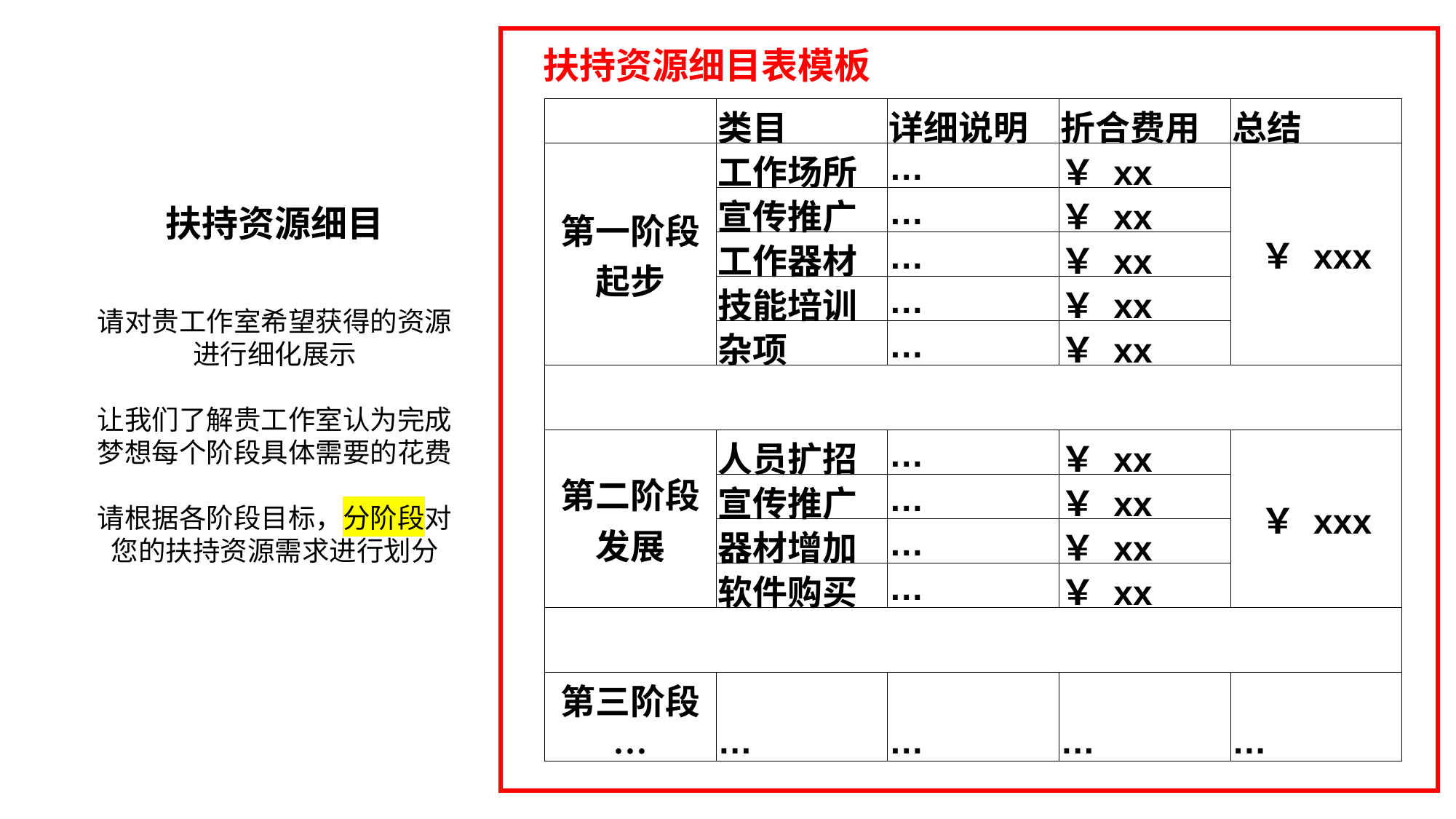

扶持资源细目表模板
|  | 类目 | 详细说明 | 折合费用 | 总结 |
| --- | --- | --- | --- | --- |
| 第一阶段 起步 | 工作场所 | … | ￥ xx | ￥ xxx |
|  | 宣传推广 | … | ￥ xx |  |
|  | 工作器材 | … | ￥ xx |  |
|  | 技能培训 | … | ￥ xx |  |
|  | 杂项 | … | ￥ xx |  |
|  |  |  |  |  |
| 第二阶段 发展 | 人员扩招 | … | ￥ xx | ￥ xxx |
|  | 宣传推广 | … | ￥ xx |  |
|  | 器材增加 | … | ￥ xx |  |
|  | 软件购买 | … | ￥ xx |  |
|  |  |  |  |  |
| 第三阶段 … | … | … | … | … |
扶持资源细目
请对贵工作室希望获得的资源进行细化展示

让我们了解贵工作室认为完成梦想每个阶段具体需要的花费

请根据各阶段目标，分阶段对您的扶持资源需求进行划分